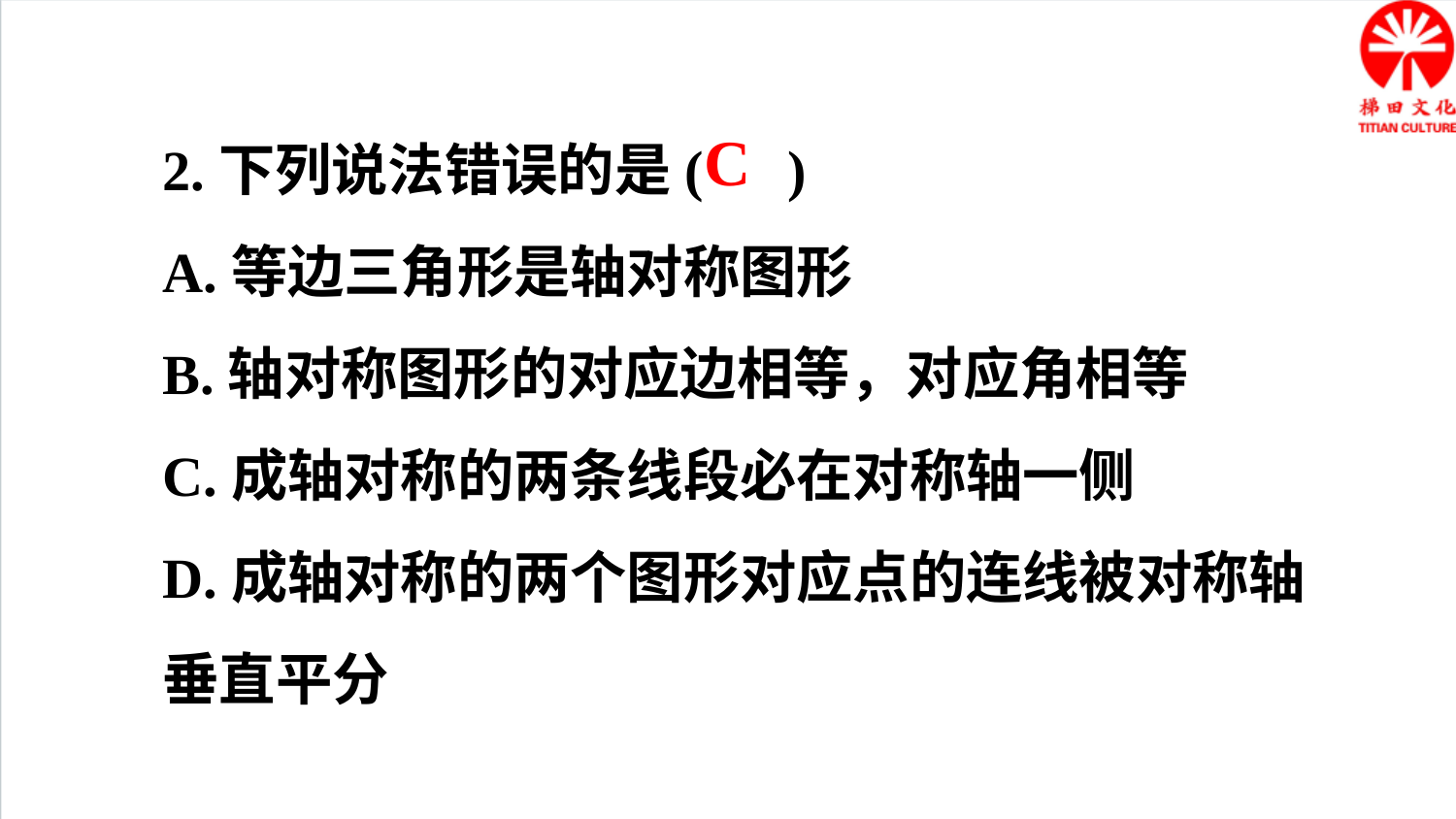

2.下列说法错误的是(      )
A.等边三角形是轴对称图形
B.轴对称图形的对应边相等，对应角相等
C.成轴对称的两条线段必在对称轴一侧
D.成轴对称的两个图形对应点的连线被对称轴垂直平分
C